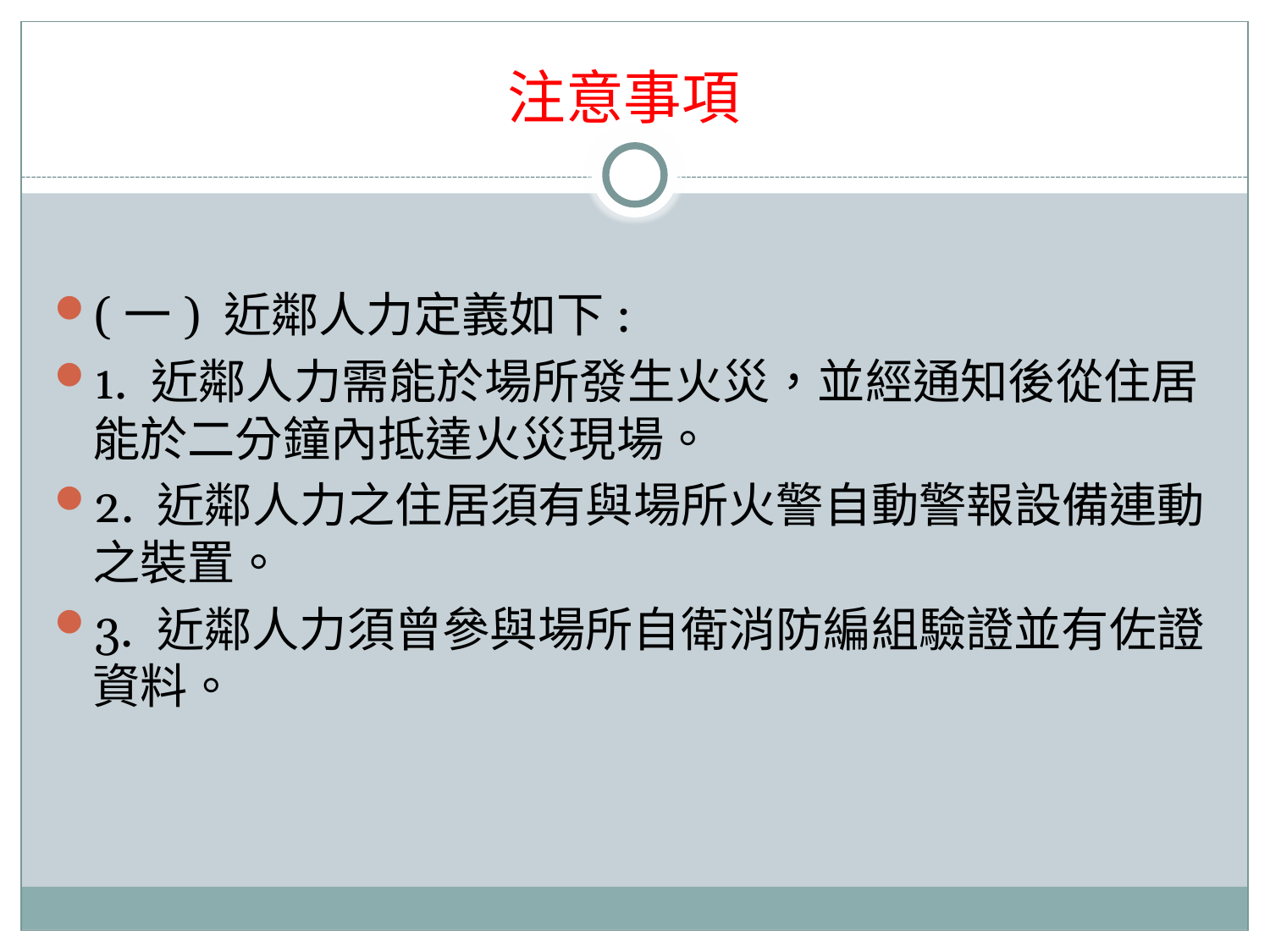

# 注意事項

(一) 近鄰人力定義如下:
1. 近鄰人力需能於場所發生火災，並經通知後從住居能於二分鐘內抵達火災現場。
2. 近鄰人力之住居須有與場所火警自動警報設備連動之裝置。
3. 近鄰人力須曾參與場所自衛消防編組驗證並有佐證資料。